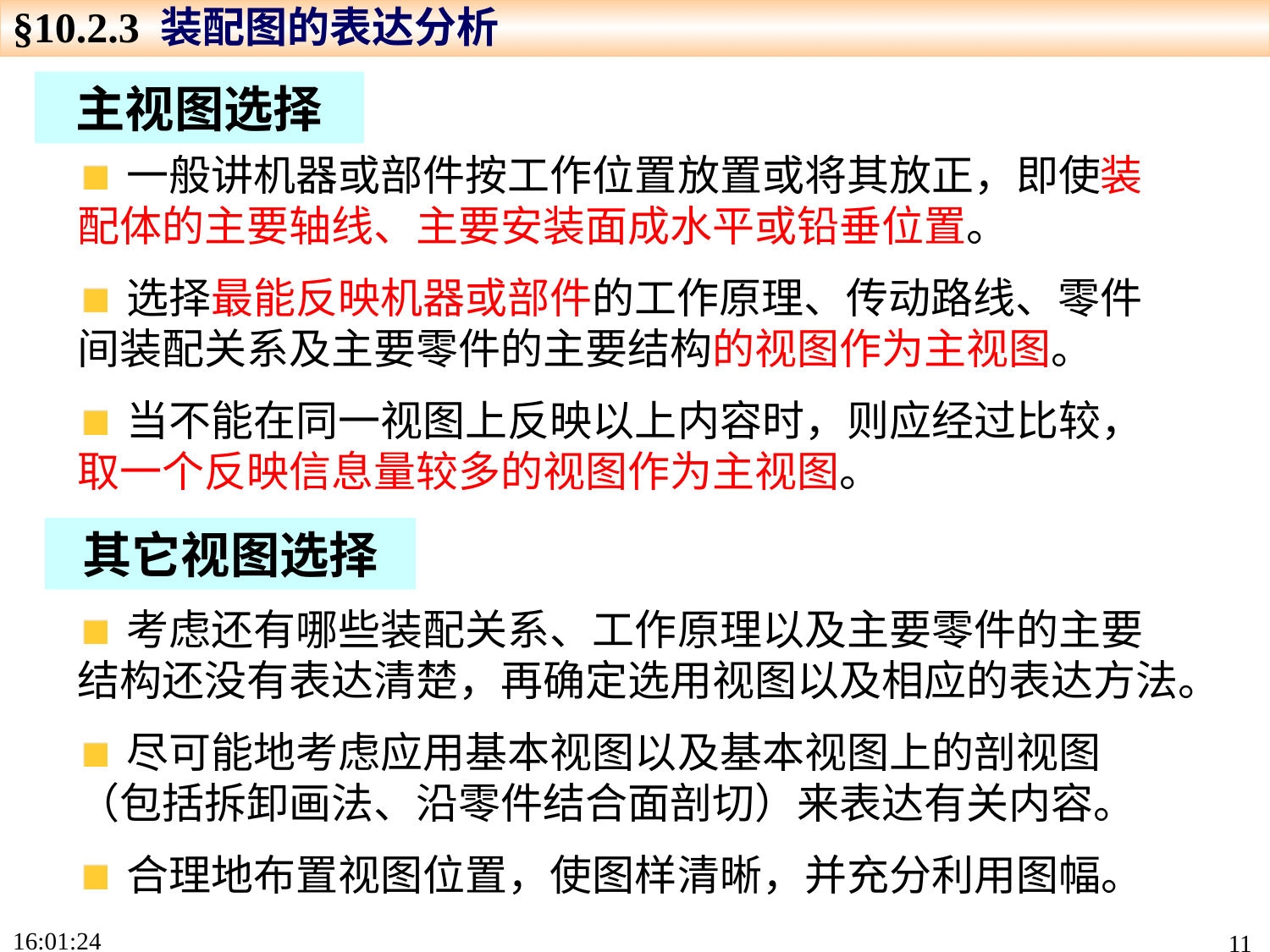

§10.2.3 装配图的表达分析
主视图选择
 一般讲机器或部件按工作位置放置或将其放正，即使装配体的主要轴线、主要安装面成水平或铅垂位置。
 选择最能反映机器或部件的工作原理、传动路线、零件间装配关系及主要零件的主要结构的视图作为主视图。
 当不能在同一视图上反映以上内容时，则应经过比较，取一个反映信息量较多的视图作为主视图。
其它视图选择
 考虑还有哪些装配关系、工作原理以及主要零件的主要结构还没有表达清楚，再确定选用视图以及相应的表达方法。
 尽可能地考虑应用基本视图以及基本视图上的剖视图（包括拆卸画法、沿零件结合面剖切）来表达有关内容。
 合理地布置视图位置，使图样清晰，并充分利用图幅。
16:01:24
11